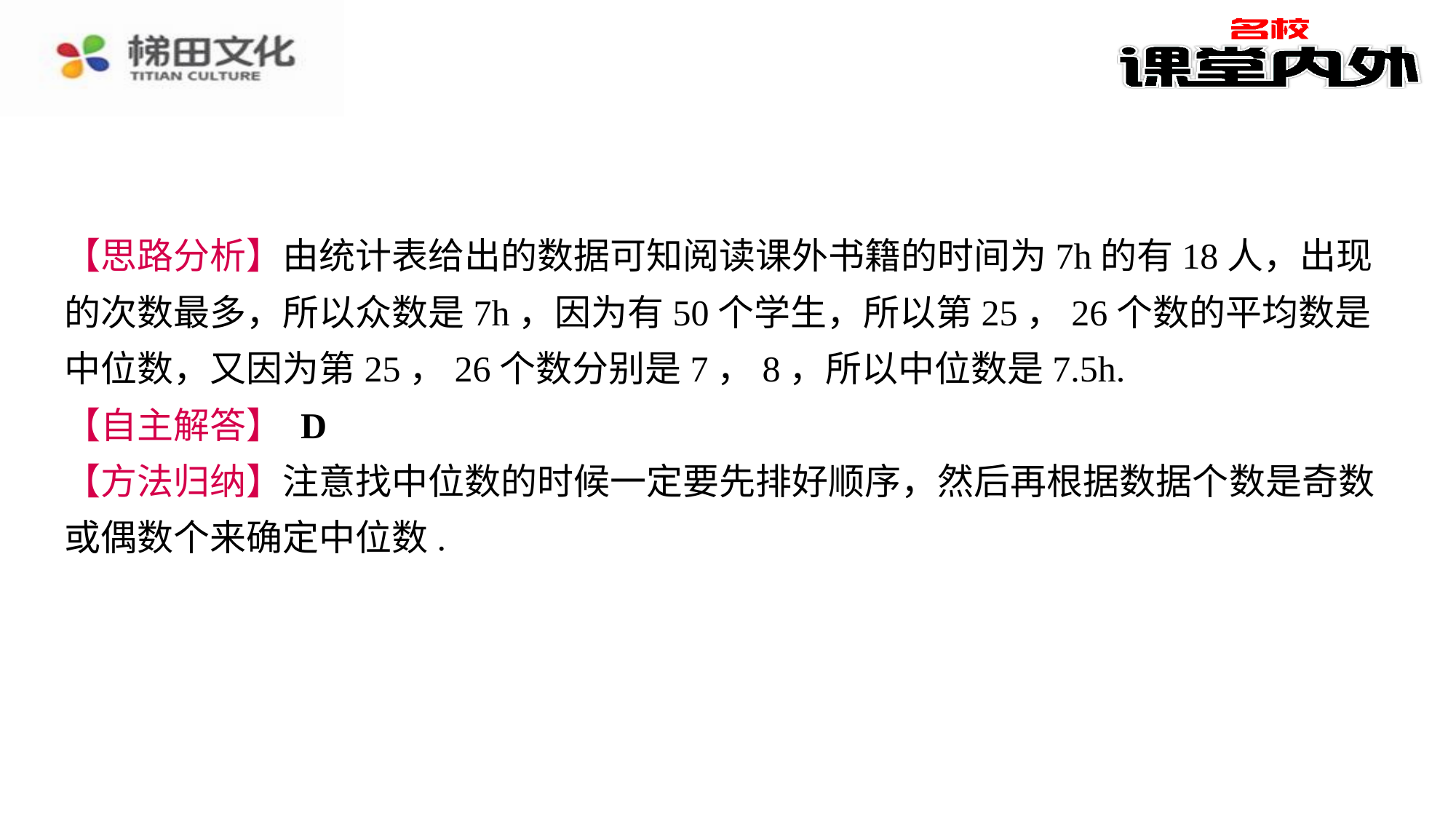

【思路分析】由统计表给出的数据可知阅读课外书籍的时间为7h的有18人，出现的次数最多，所以众数是7h，因为有50个学生，所以第25，26个数的平均数是中位数，又因为第25，26个数分别是7，8，所以中位数是7.5h.
【自主解答】 D
【方法归纳】注意找中位数的时候一定要先排好顺序，然后再根据数据个数是奇数或偶数个来确定中位数.